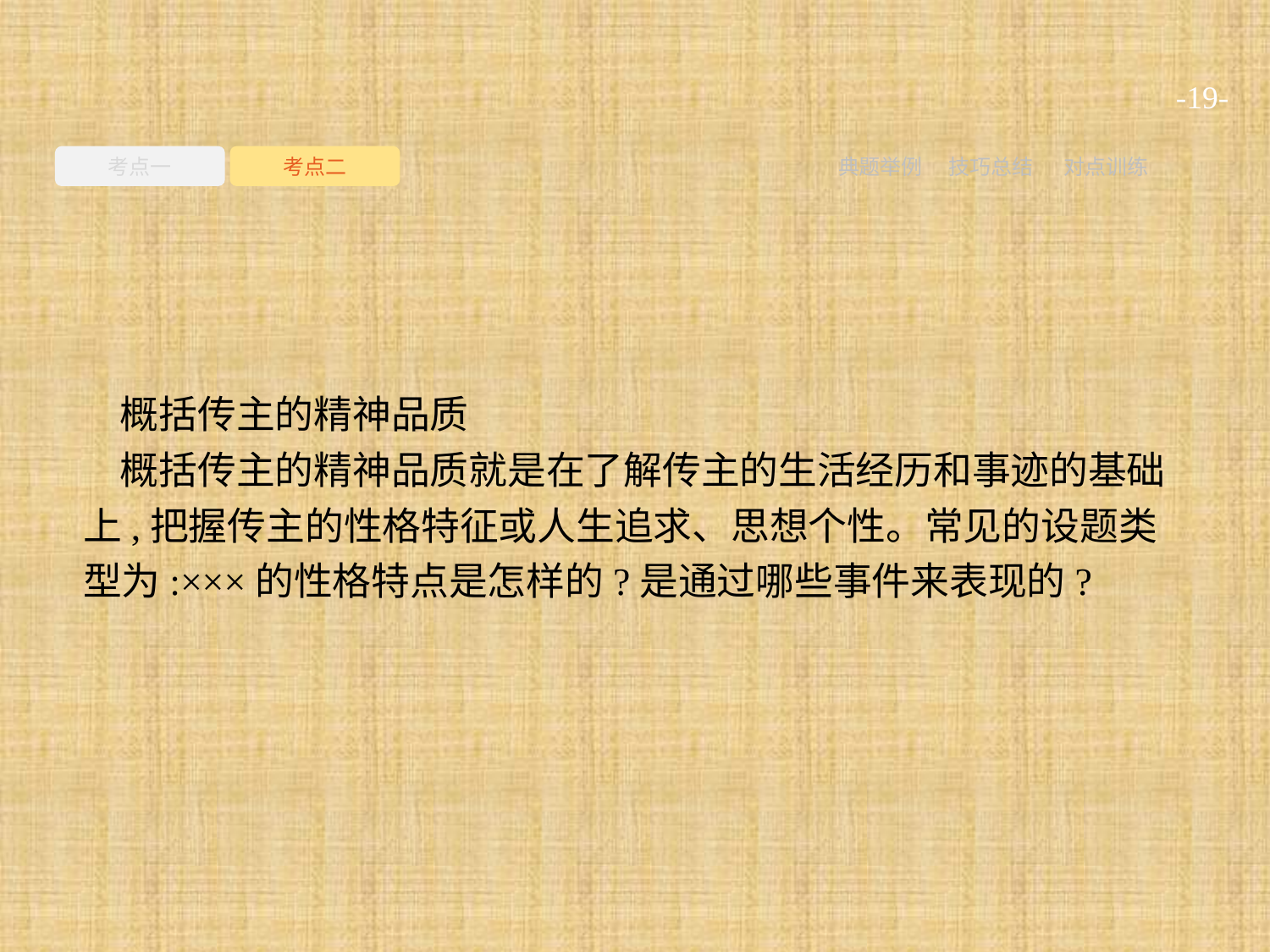

-19-
考点一
考点二
典题举例
技巧总结
对点训练
概括传主的精神品质
概括传主的精神品质就是在了解传主的生活经历和事迹的基础上,把握传主的性格特征或人生追求、思想个性。常见的设题类型为:×××的性格特点是怎样的?是通过哪些事件来表现的?